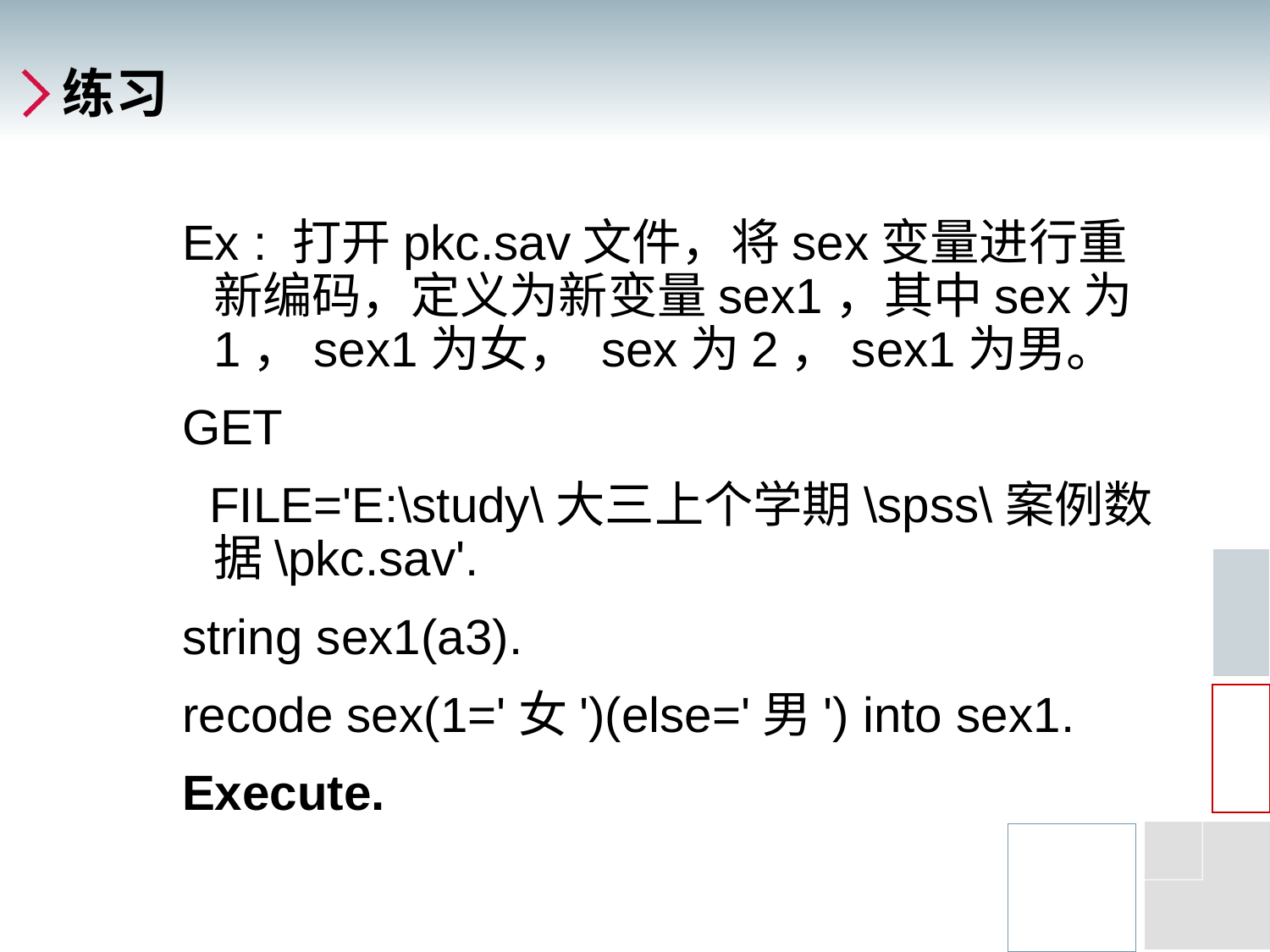

# 练习
Ex : 打开pkc.sav文件，将sex变量进行重新编码，定义为新变量sex1，其中sex为1，sex1为女， sex为2，sex1为男。
GET
  FILE='E:\study\大三上个学期\spss\案例数据\pkc.sav'.
string sex1(a3).
recode sex(1='女')(else='男') into sex1.
Execute.